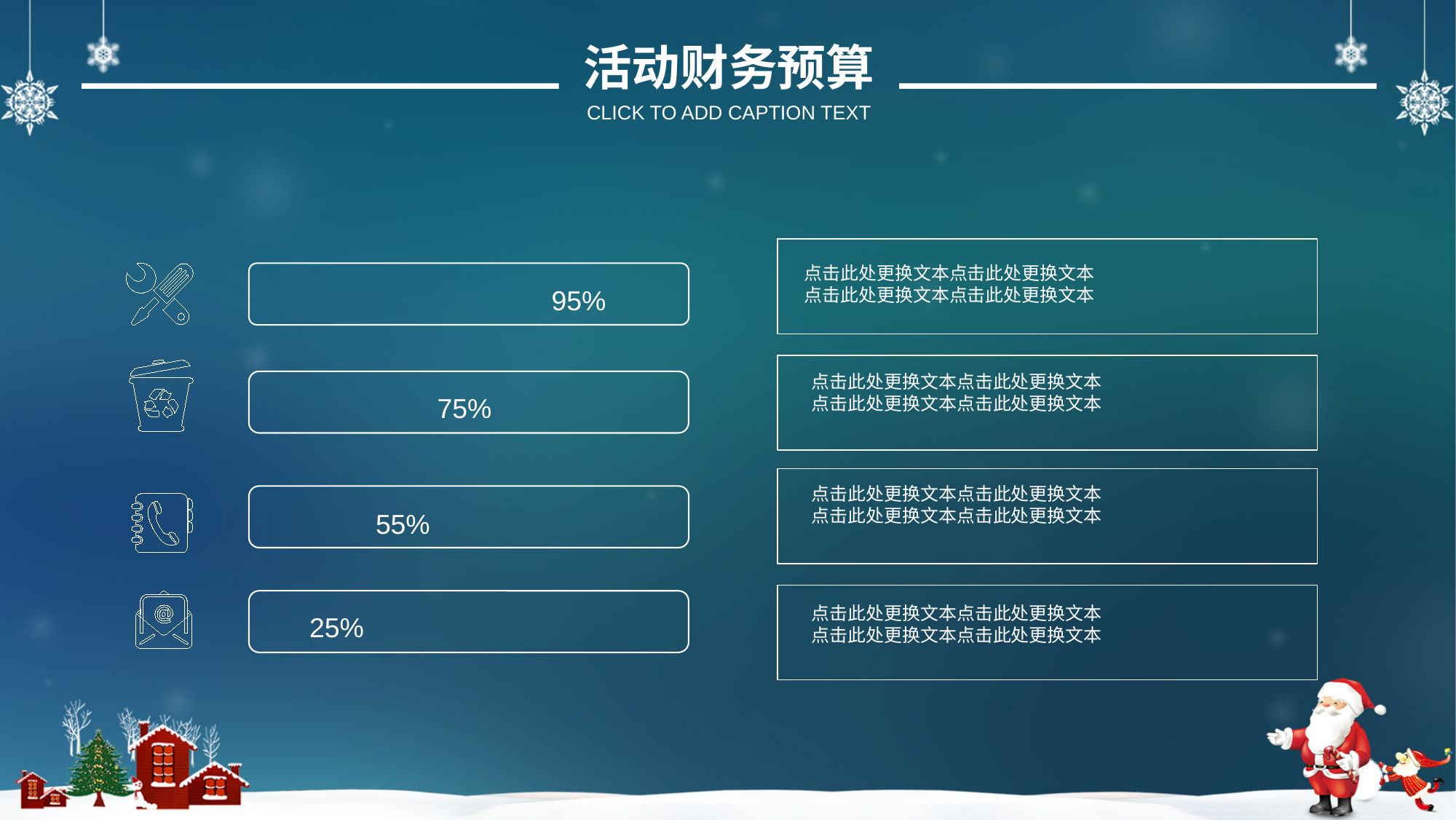

活动财务预算

CLICK TO ADD CAPTION TEXT

点击此处更换文本点击此处更换文本
点击此处更换文本点击此处更换文本

点击此处更换文本点击此处更换文本
点击此处更换文本点击此处更换文本

点击此处更换文本点击此处更换文本
点击此处更换文本点击此处更换文本

点击此处更换文本点击此处更换文本
点击此处更换文本点击此处更换文本

95%

75%

55%

25%